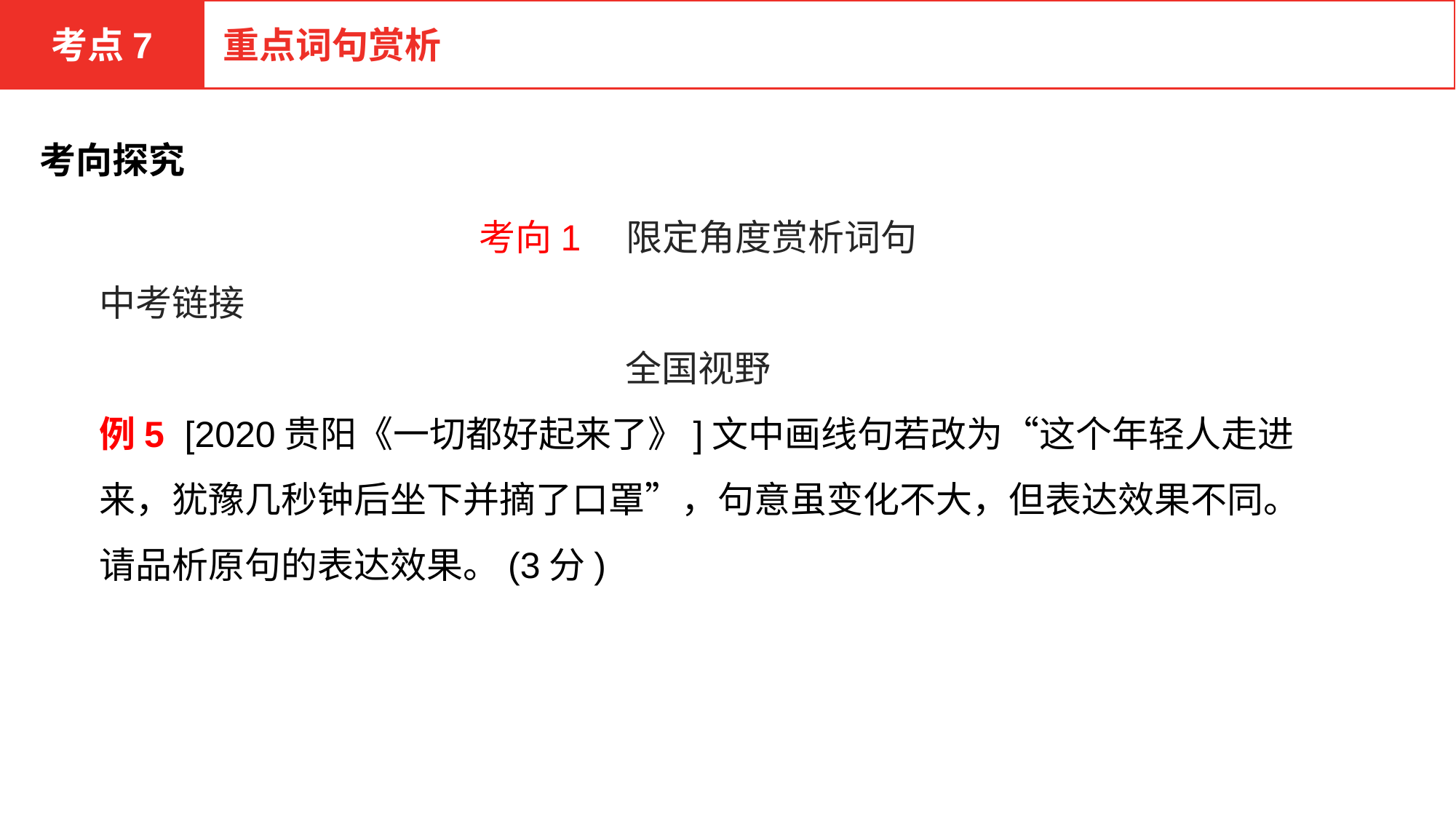

考点7
重点词句赏析
考向探究
考向1　限定角度赏析词句
中考链接
全国视野
例5  [2020贵阳《一切都好起来了》]文中画线句若改为“这个年轻人走进来，犹豫几秒钟后坐下并摘了口罩”，句意虽变化不大，但表达效果不同。请品析原句的表达效果。(3分)